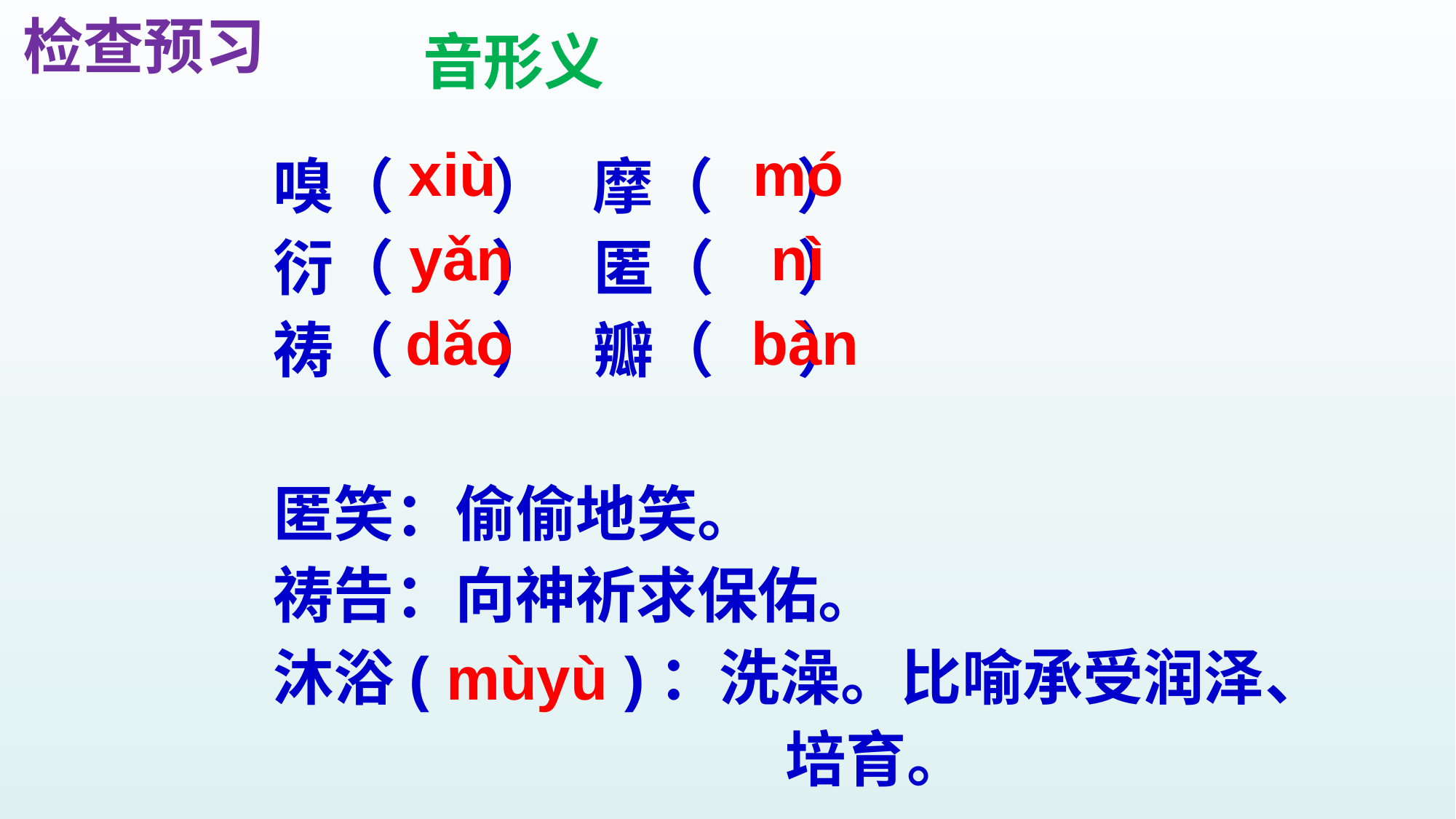

检查预习
音形义
嗅（       ）   摩（      ）
衍（       ）   匿（      ）
祷（       ）   瓣（      ）

匿笑：偷偷地笑。
祷告：向神祈求保佑。
沐浴( mùyù )：洗澡。比喻承受润泽、
                                    培育。
xiù
mó
yǎn
nì
dǎo
bàn